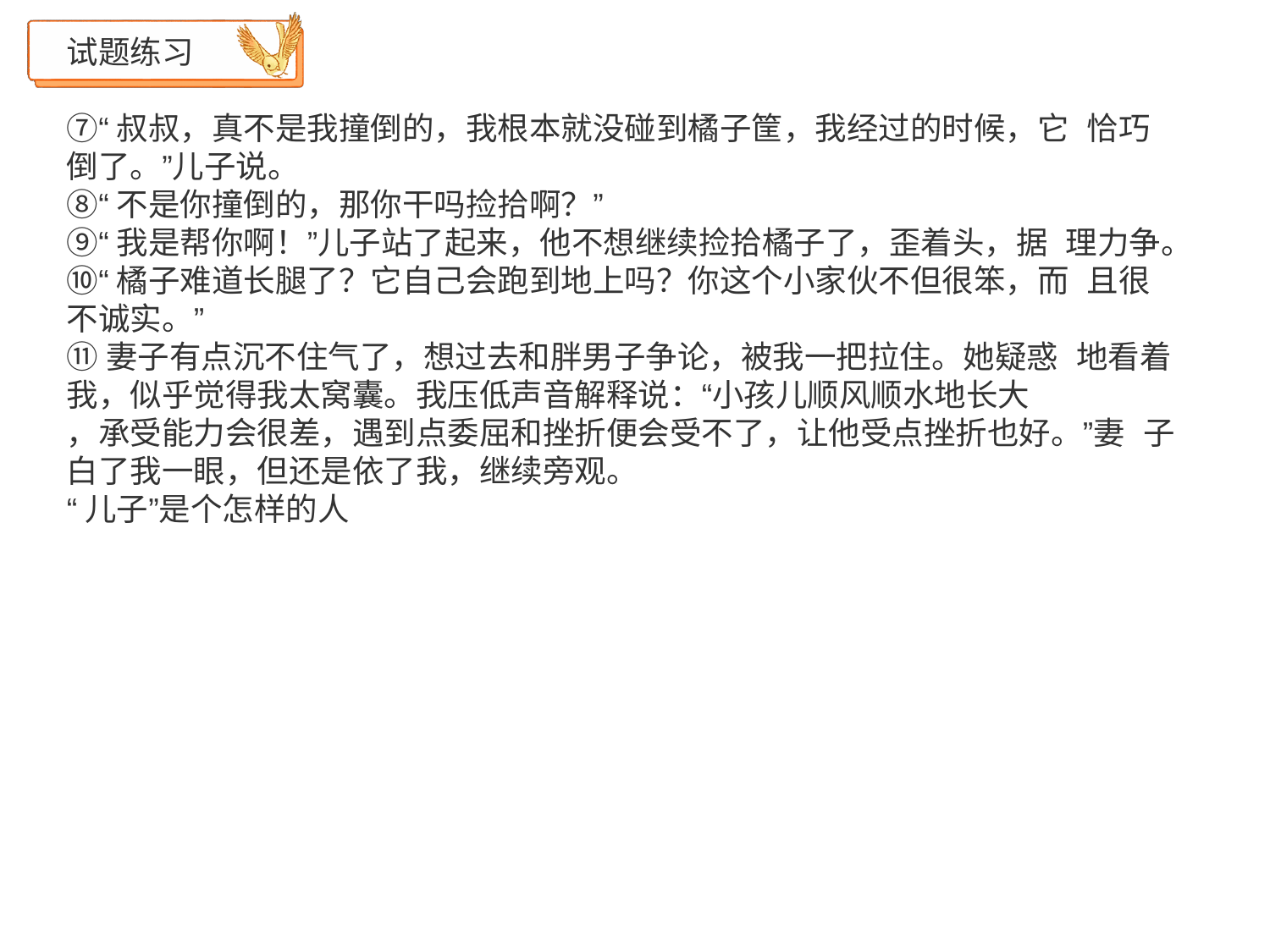

试题练习

⑦“叔叔，真不是我撞倒的，我根本就没碰到橘子筐，我经过的时候，它  恰巧倒了。”儿子说。
⑧“不是你撞倒的，那你干吗捡拾啊？”
⑨“我是帮你啊！”儿子站了起来，他不想继续捡拾橘子了，歪着头，据  理力争。
⑩“橘子难道长腿了？它自己会跑到地上吗？你这个小家伙不但很笨，而  且很不诚实。”
⑪妻子有点沉不住气了，想过去和胖男子争论，被我一把拉住。她疑惑  地看着我，似乎觉得我太窝囊。我压低声音解释说：“小孩儿顺风顺水地长大
，承受能力会很差，遇到点委屈和挫折便会受不了，让他受点挫折也好。”妻  子白了我一眼，但还是依了我，继续旁观。
“儿子”是个怎样的人